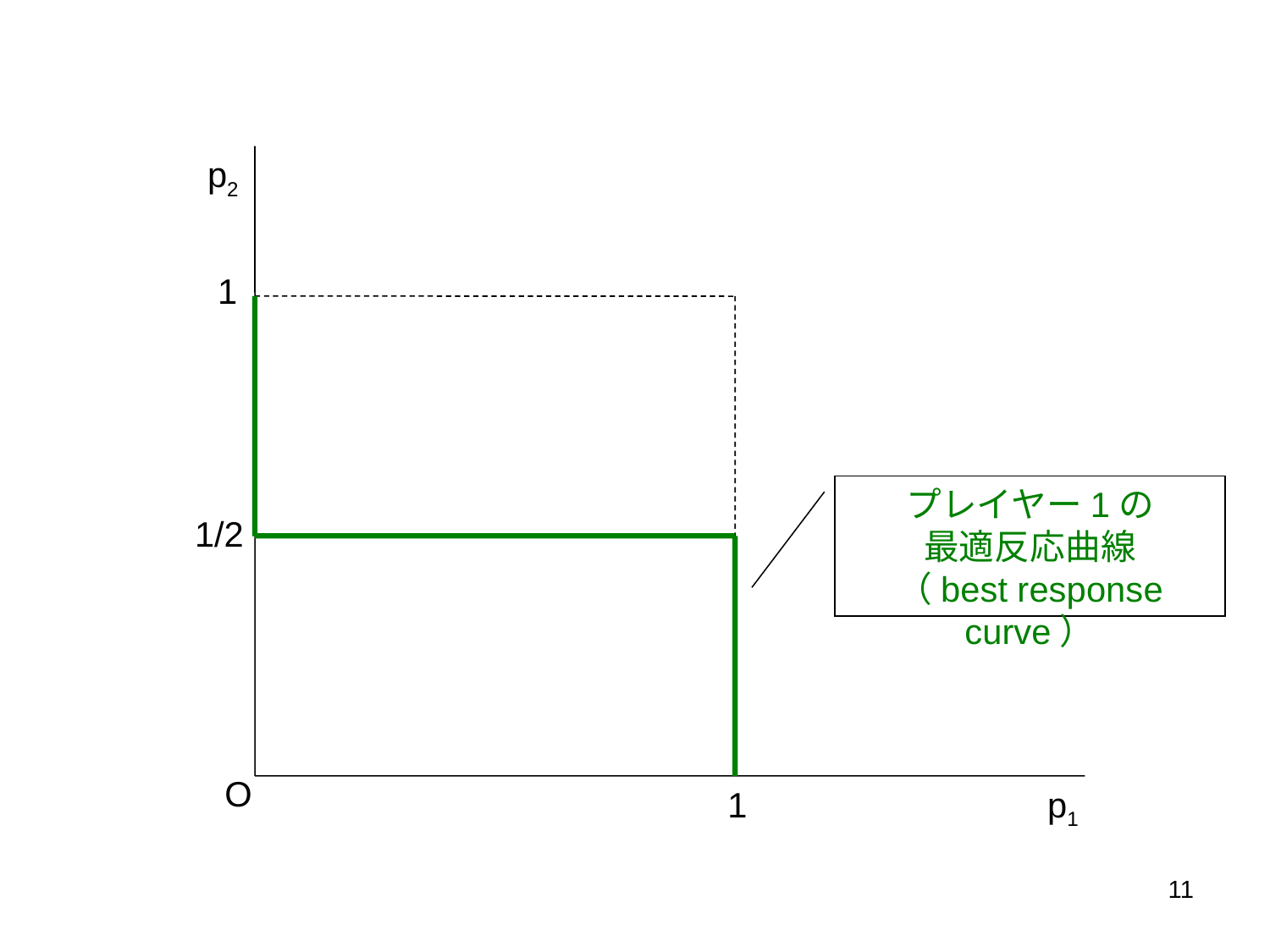

p2

1

プレイヤー1の
最適反応曲線
（best response curve）
1/2

O

1
p1
11